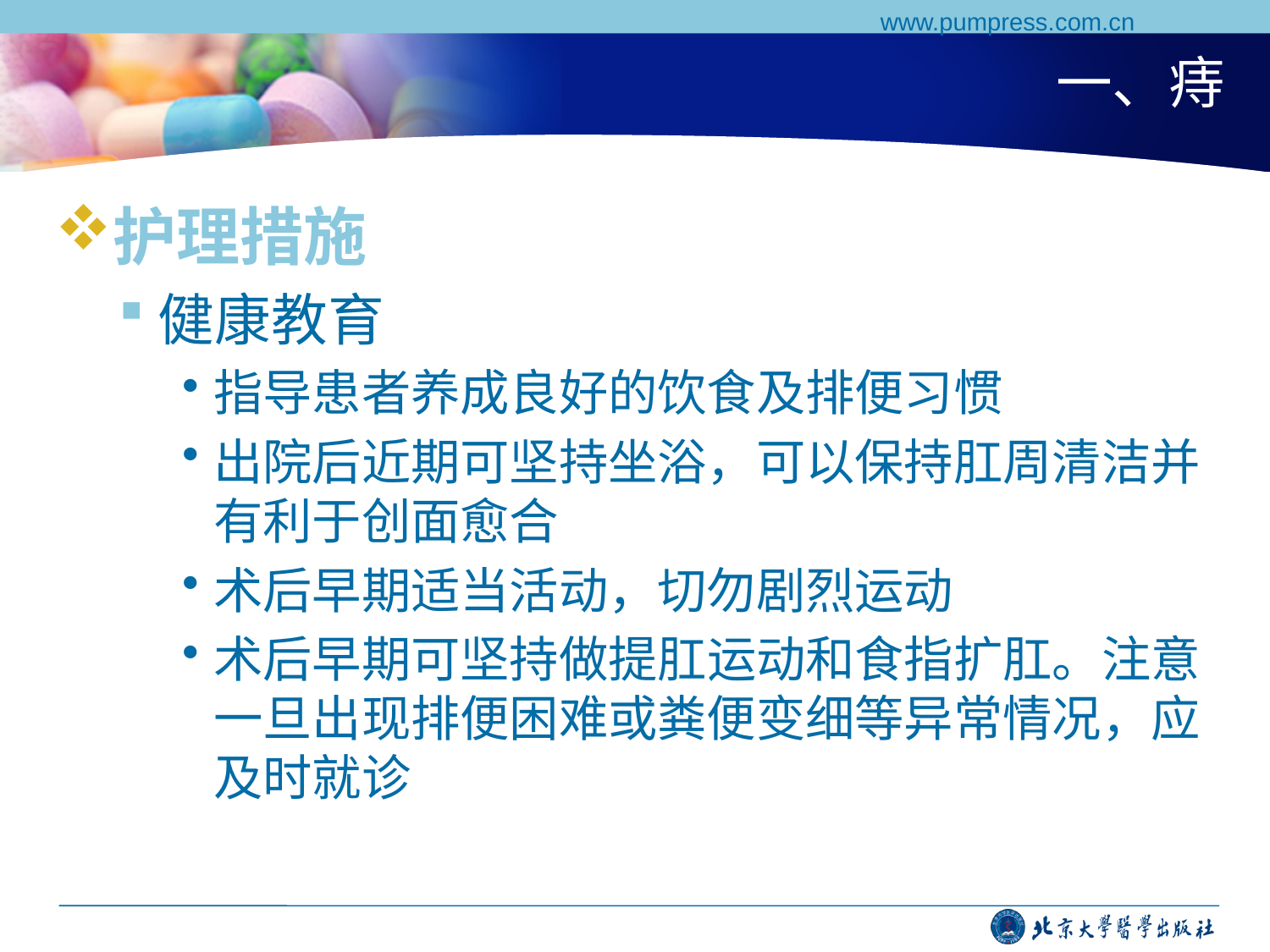

www.pumpress.com.cn
# 一、痔
护理措施
健康教育
指导患者养成良好的饮食及排便习惯
出院后近期可坚持坐浴，可以保持肛周清洁并有利于创面愈合
术后早期适当活动，切勿剧烈运动
术后早期可坚持做提肛运动和食指扩肛。注意一旦出现排便困难或粪便变细等异常情况，应及时就诊